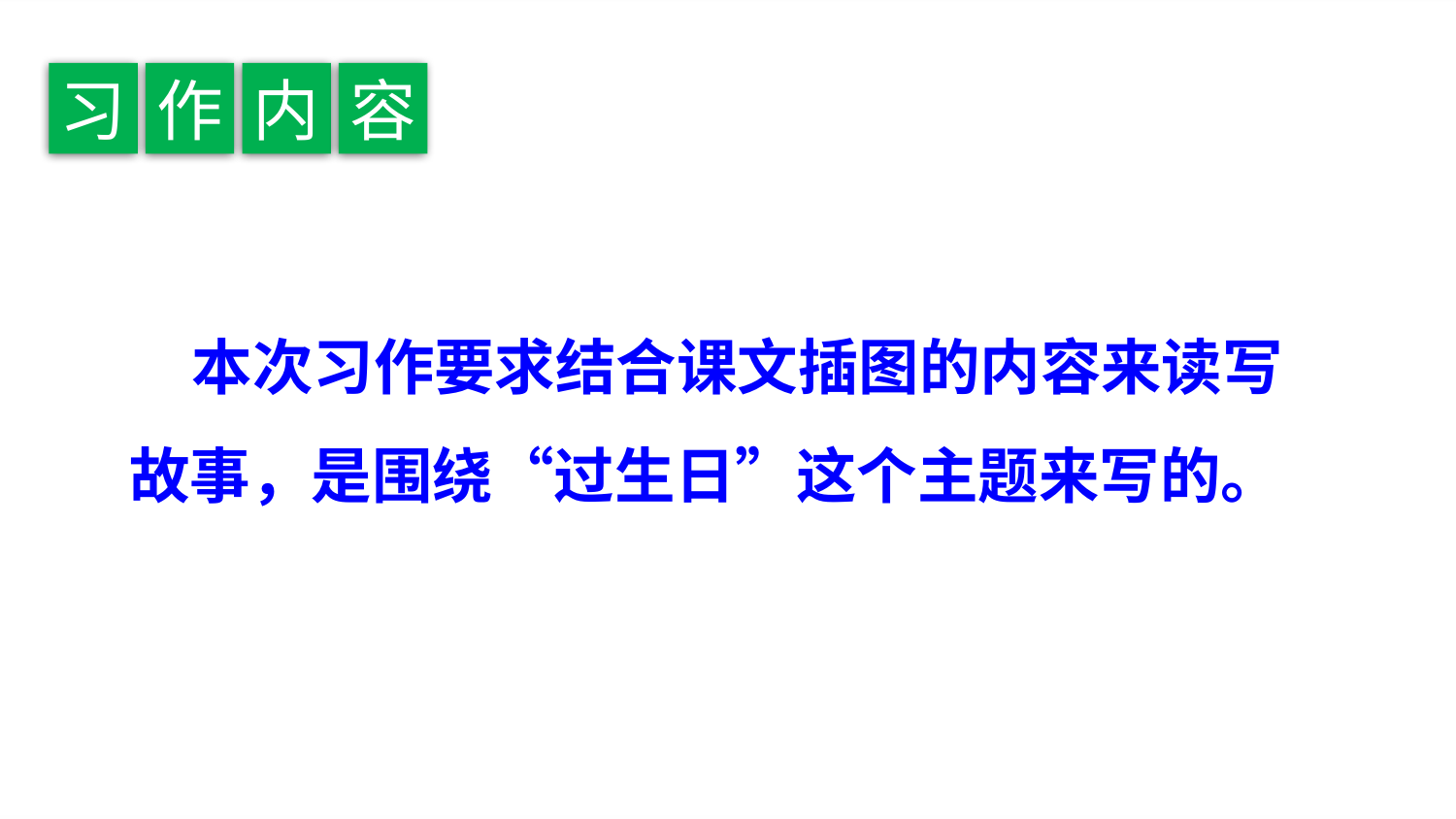

习
作
内
容
https://www.ypppt.com/

    本次习作要求结合课文插图的内容来读写故事，是围绕“过生日”这个主题来写的。